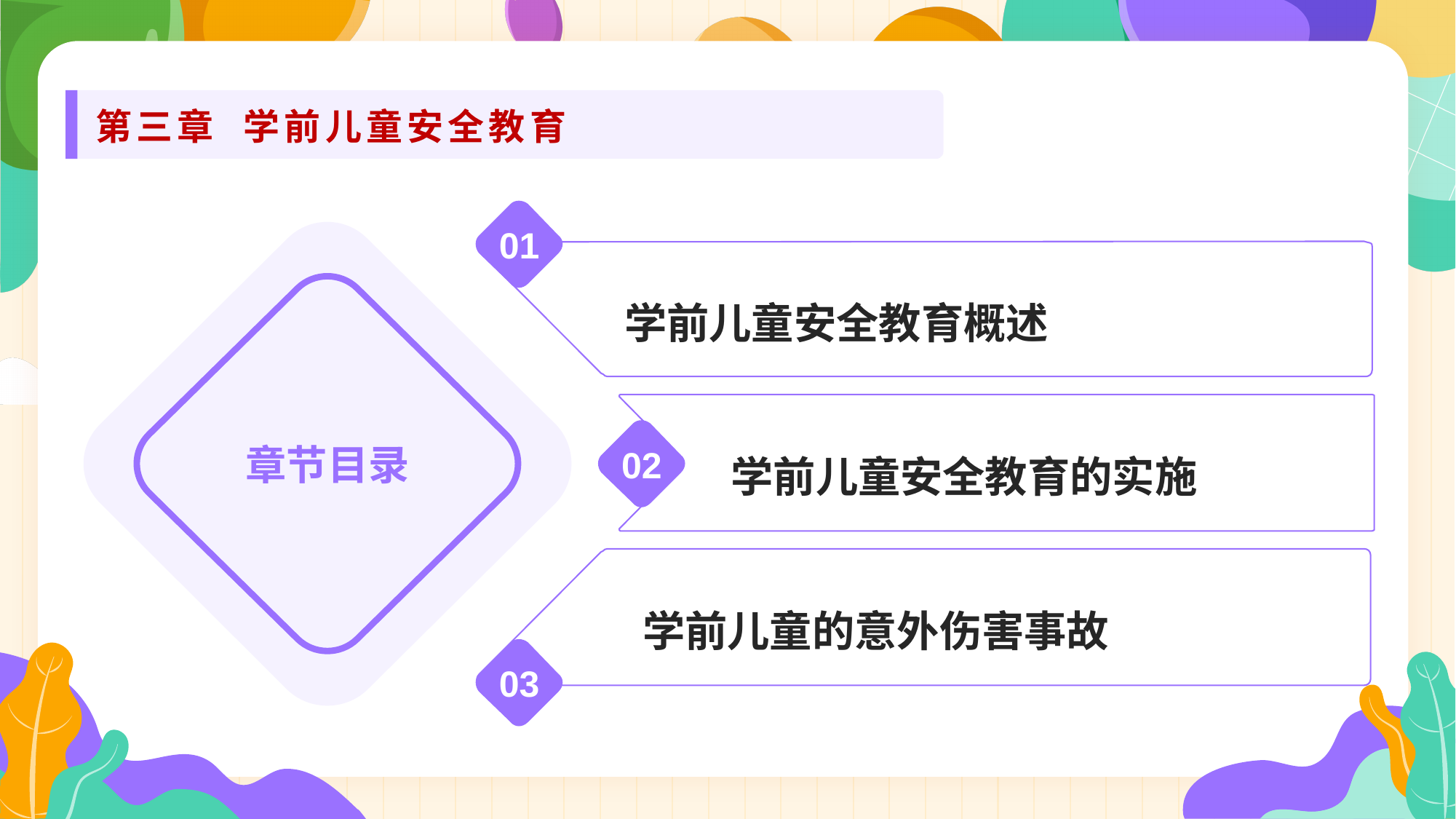

第三章  学前儿童安全教育
01

学前儿童安全教育概述
章节目录
学前儿童安全教育的实施
02
 学前儿童的意外伤害事故
03